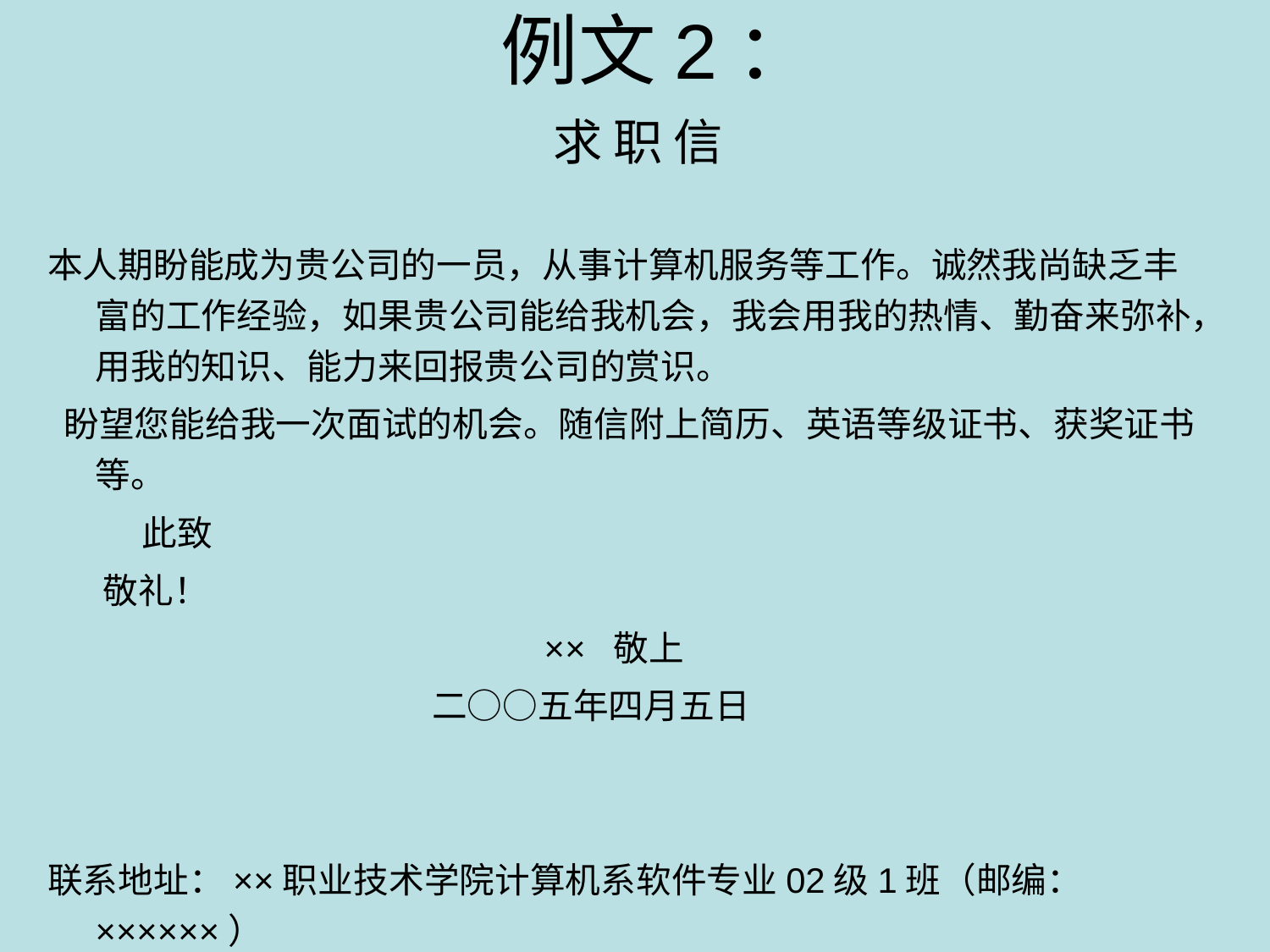

例文2：
 求 职 信

本人期盼能成为贵公司的一员，从事计算机服务等工作。诚然我尚缺乏丰富的工作经验，如果贵公司能给我机会，我会用我的热情、勤奋来弥补，用我的知识、能力来回报贵公司的赏识。
 盼望您能给我一次面试的机会。随信附上简历、英语等级证书、获奖证书等。
           此致
      敬礼！
                                                   ××  敬上
                                                二○○五年四月五日

联系地址：××职业技术学院计算机系软件专业02级1班（邮编：××××××）
电　　话：××××××××